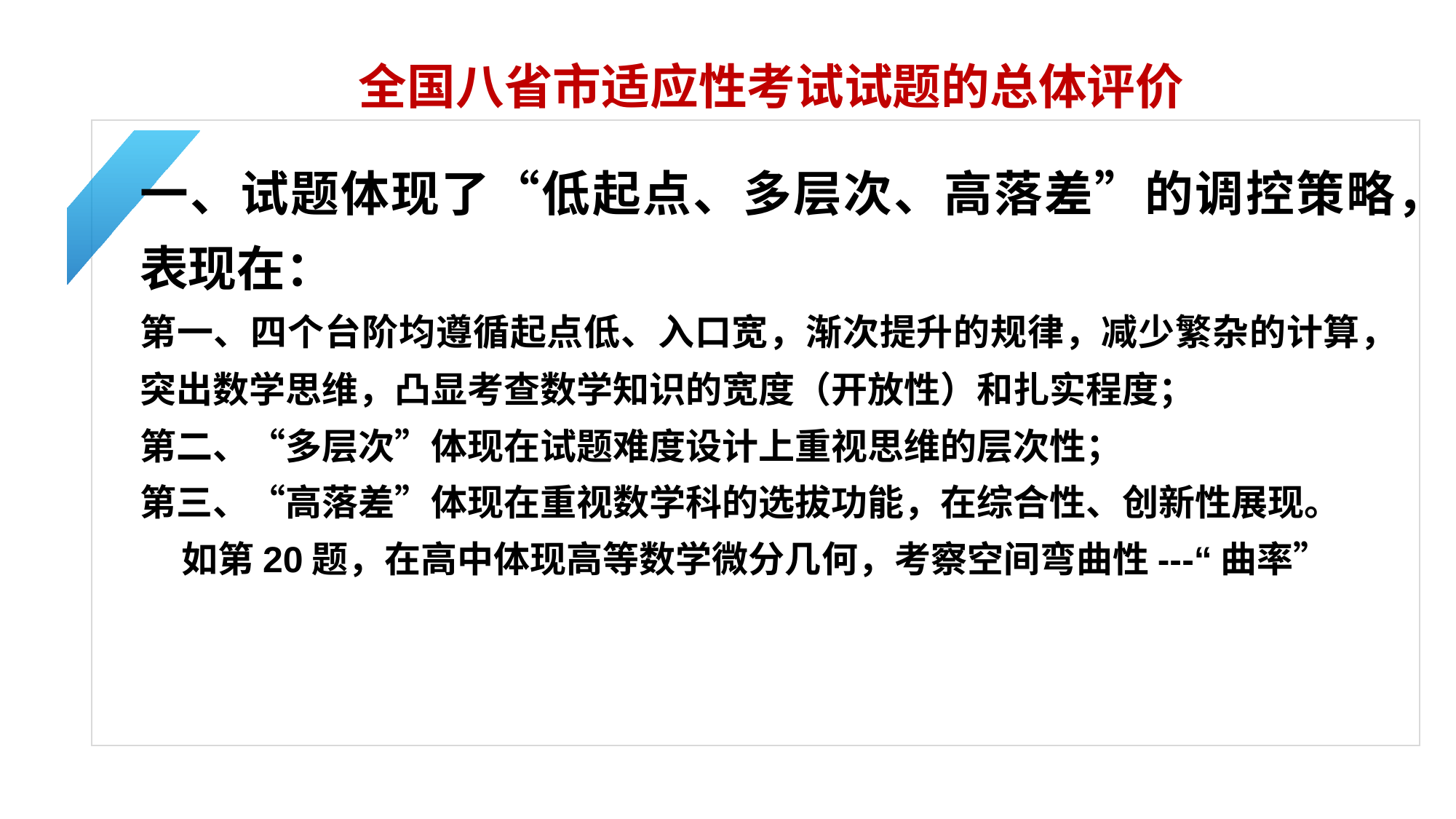

全国八省市适应性考试试题的总体评价

一、试题体现了“低起点、多层次、高落差”的调控策略，表现在：
第一、四个台阶均遵循起点低、入口宽，渐次提升的规律，减少繁杂的计算，突出数学思维，凸显考查数学知识的宽度（开放性）和扎实程度；
第二、“多层次”体现在试题难度设计上重视思维的层次性；
第三、“高落差”体现在重视数学科的选拔功能，在综合性、创新性展现。
    如第20题，在高中体现高等数学微分几何，考察空间弯曲性---“曲率”